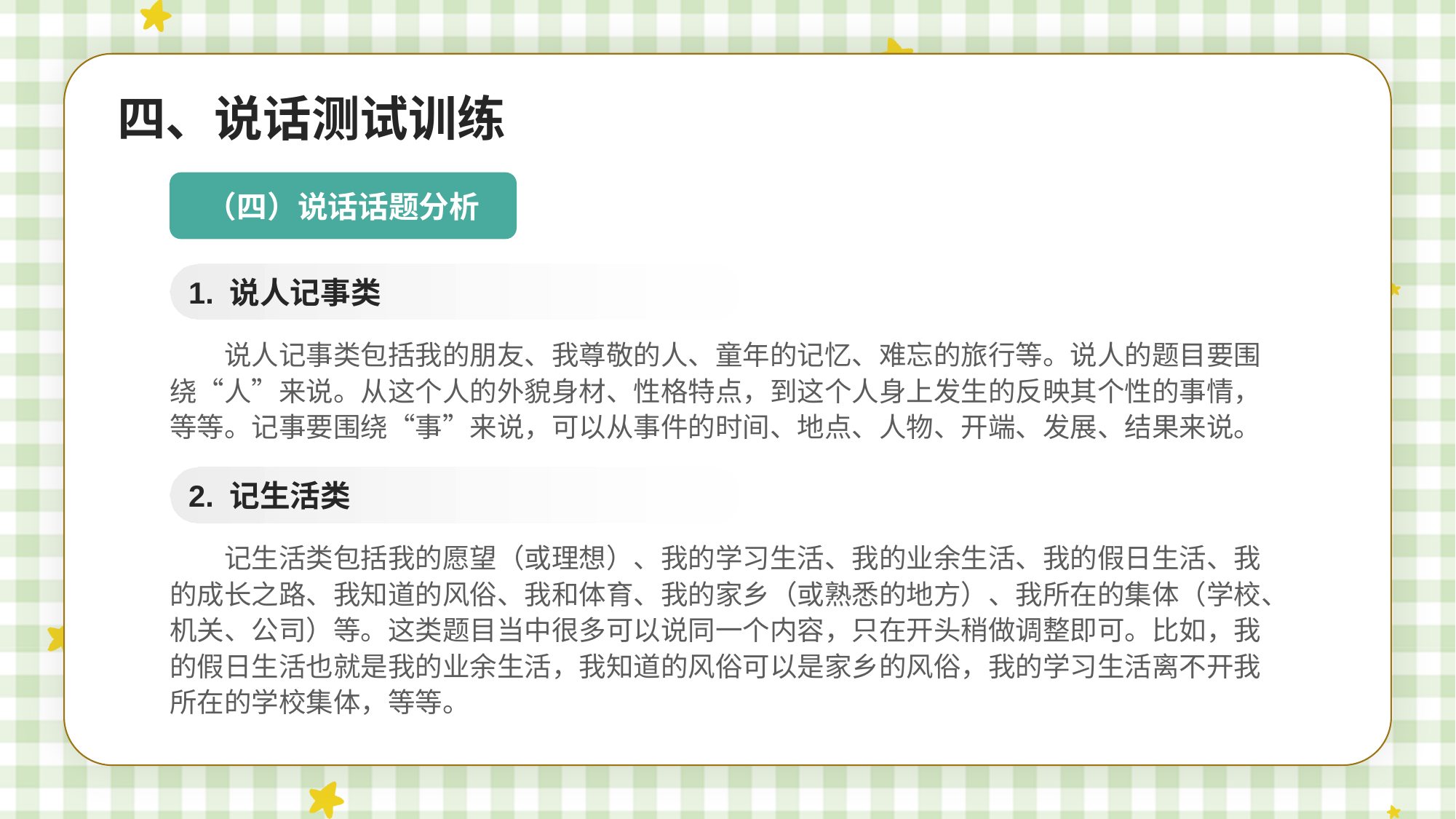

四、说话测试训练
（四）说话话题分析
1. 说人记事类
说人记事类包括我的朋友、我尊敬的人、童年的记忆、难忘的旅行等。说人的题目要围绕“人”来说。从这个人的外貌身材、性格特点，到这个人身上发生的反映其个性的事情，等等。记事要围绕“事”来说，可以从事件的时间、地点、人物、开端、发展、结果来说。
2. 记生活类
记生活类包括我的愿望（或理想）、我的学习生活、我的业余生活、我的假日生活、我的成长之路、我知道的风俗、我和体育、我的家乡（或熟悉的地方）、我所在的集体（学校、机关、公司）等。这类题目当中很多可以说同一个内容，只在开头稍做调整即可。比如，我的假日生活也就是我的业余生活，我知道的风俗可以是家乡的风俗，我的学习生活离不开我所在的学校集体，等等。